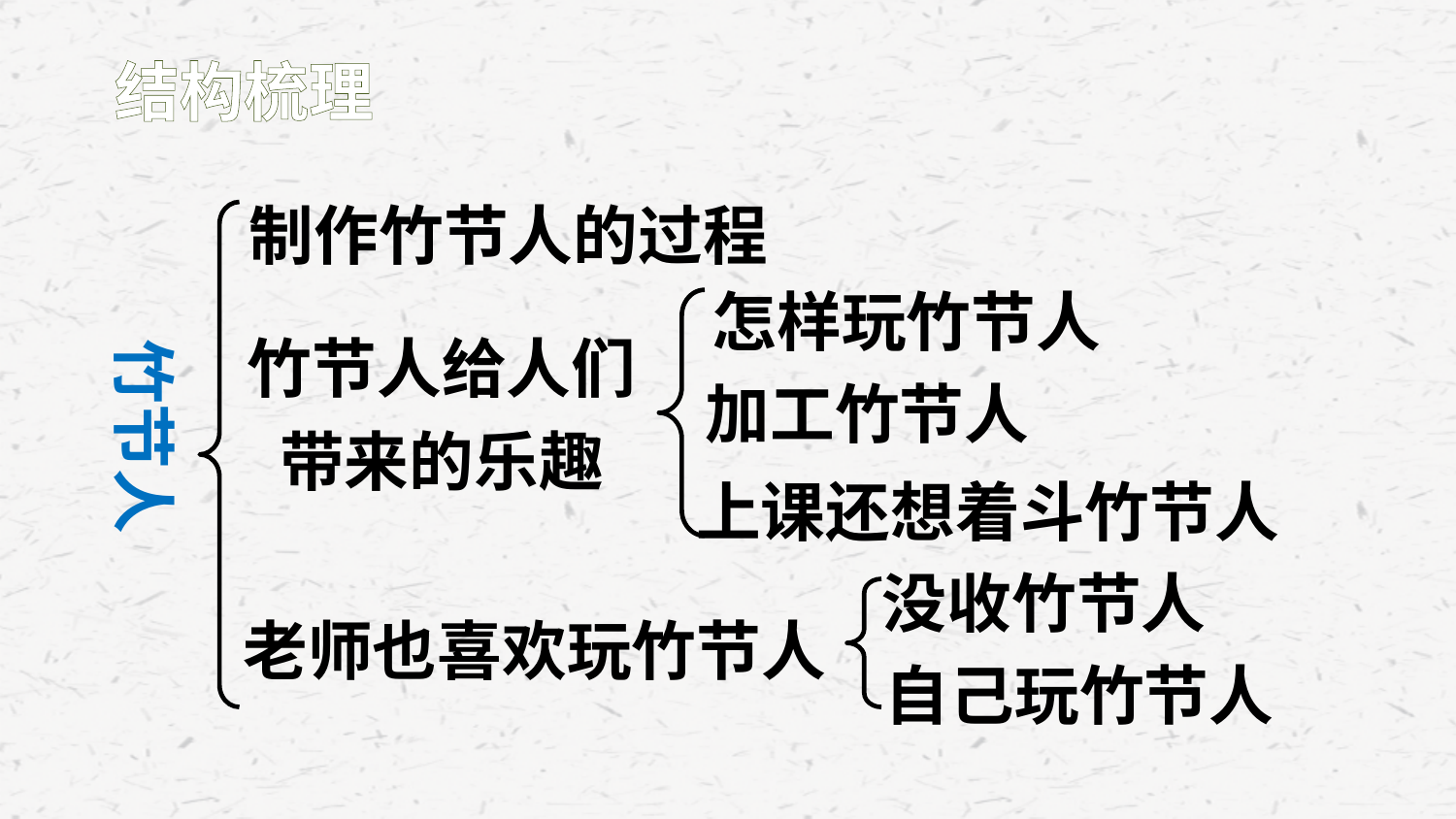

结构梳理
制作竹节人的过程

怎样玩竹节人

竹节人
竹节人给人们带来的乐趣
加工竹节人
上课还想着斗竹节人
没收竹节人

老师也喜欢玩竹节人
自己玩竹节人